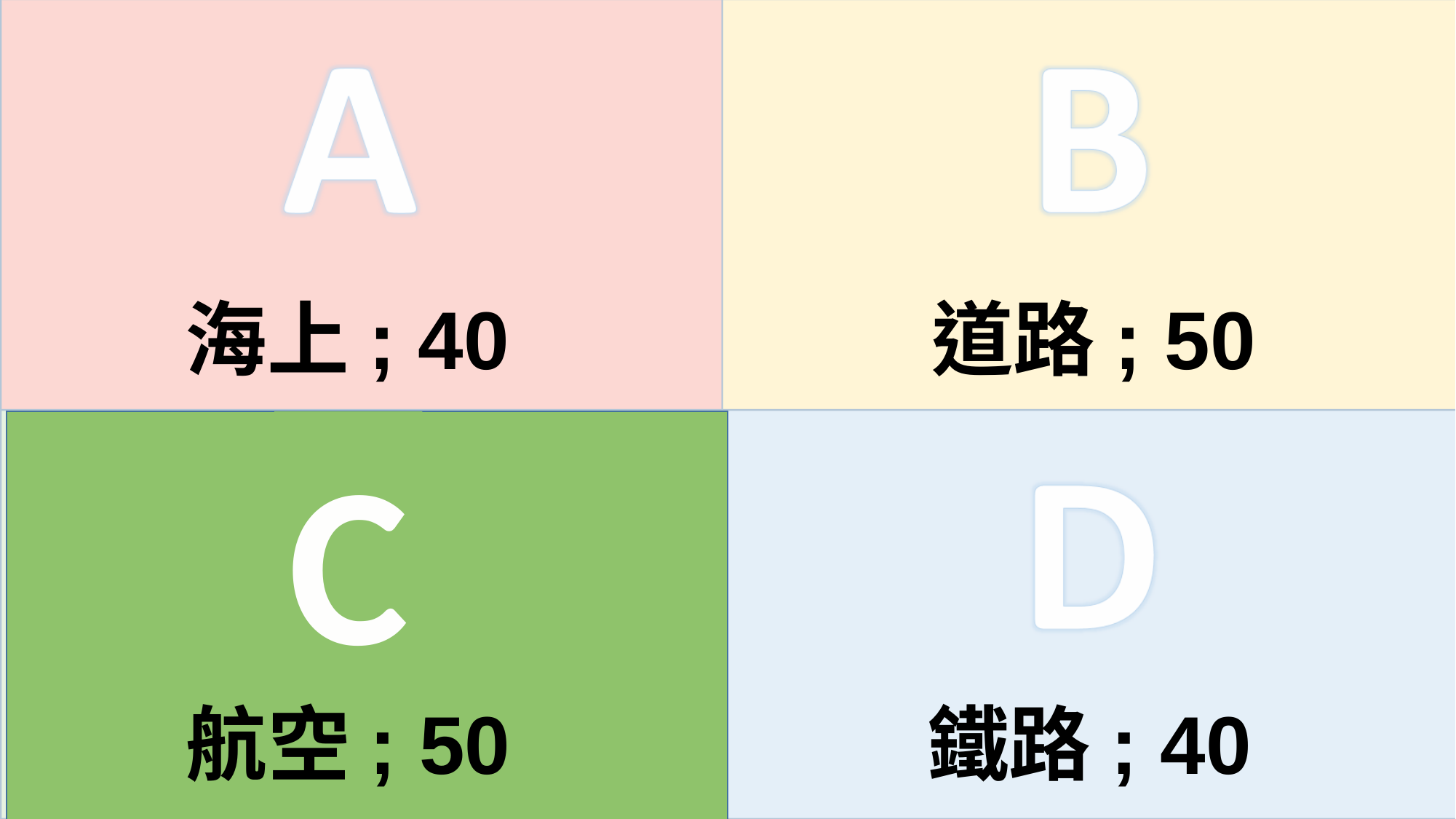

海上; 40
道路; 50

C
航空; 50
航空; 50
鐵路; 40